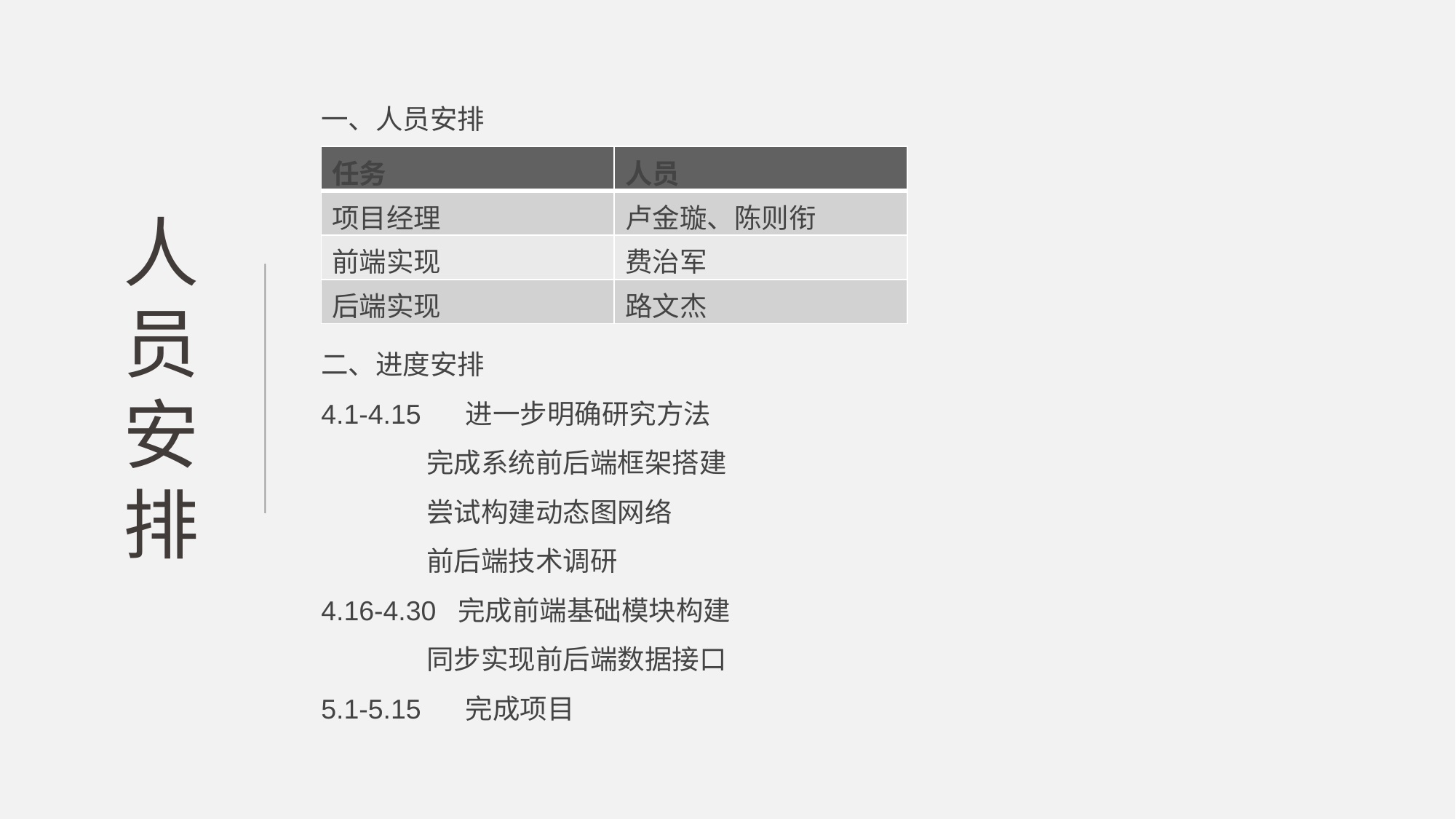

一、人员安排

二、进度安排
4.1-4.15     进一步明确研究方法
                完成系统前后端框架搭建
                尝试构建动态图网络
                前后端技术调研
4.16-4.30  完成前端基础模块构建
                同步实现前后端数据接口
5.1-5.15     完成项目

| 任务 | 人员 |
| --- | --- |
| 项目经理 | 卢金璇、陈则衔 |
| 前端实现 | 费治军 |
| 后端实现 | 路文杰 |
人员安排